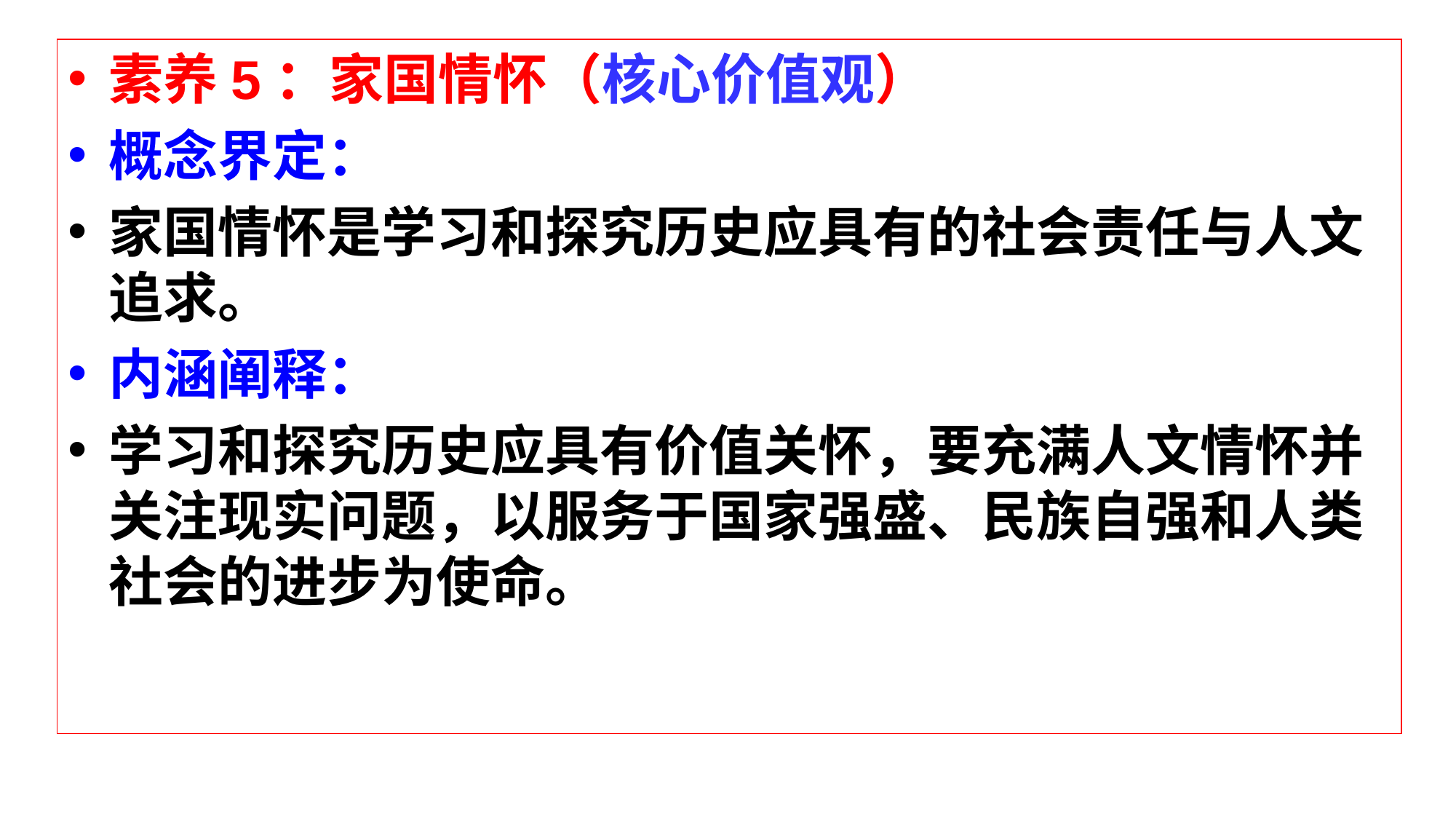

素养5：家国情怀（核心价值观）
概念界定：
家国情怀是学习和探究历史应具有的社会责任与人文追求。
内涵阐释：
学习和探究历史应具有价值关怀，要充满人文情怀并关注现实问题，以服务于国家强盛、民族自强和人类社会的进步为使命。